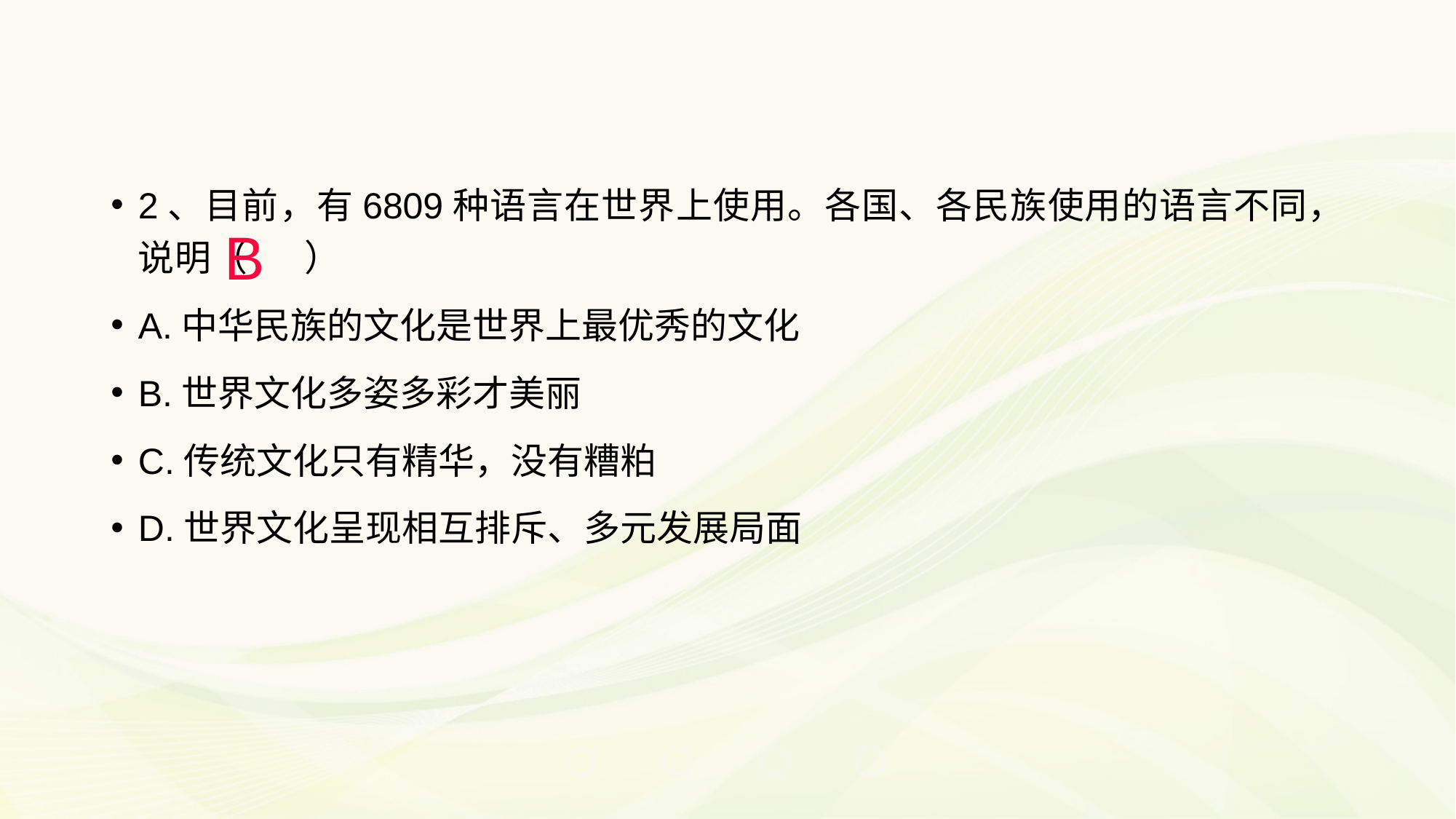

2、目前，有6809种语言在世界上使用。各国、各民族使用的语言不同，说明（       ）
A.中华民族的文化是世界上最优秀的文化
B.世界文化多姿多彩才美丽
C.传统文化只有精华，没有糟粕
D.世界文化呈现相互排斥、多元发展局面
B